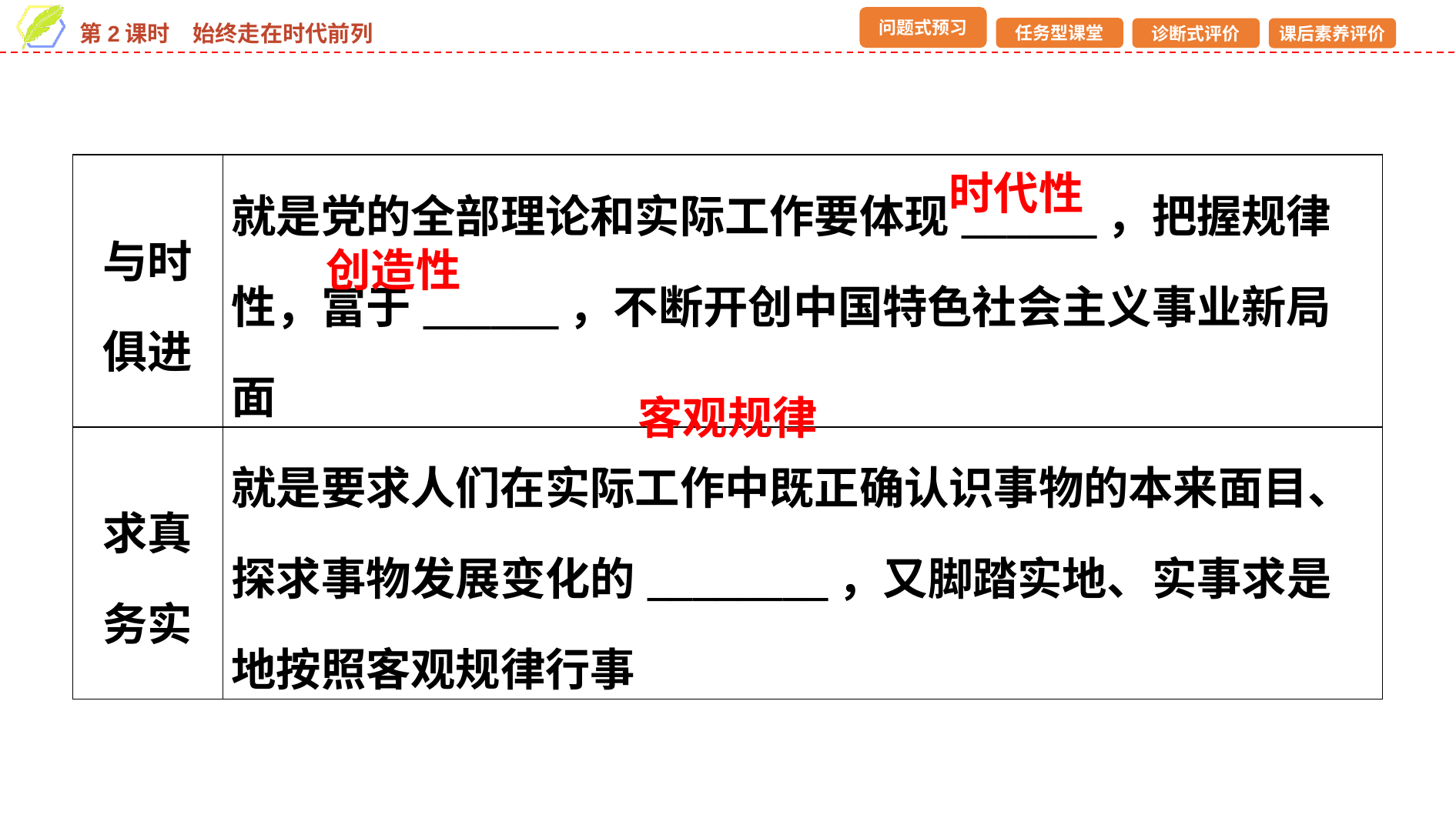

| 与时俱进 | 就是党的全部理论和实际工作要体现\_\_\_\_\_\_，把握规律性，富于\_\_\_\_\_\_，不断开创中国特色社会主义事业新局面 |
| --- | --- |
| 求真务实 | 就是要求人们在实际工作中既正确认识事物的本来面目、探求事物发展变化的\_\_\_\_\_\_\_\_，又脚踏实地、实事求是地按照客观规律行事 |
时代性
创造性
客观规律